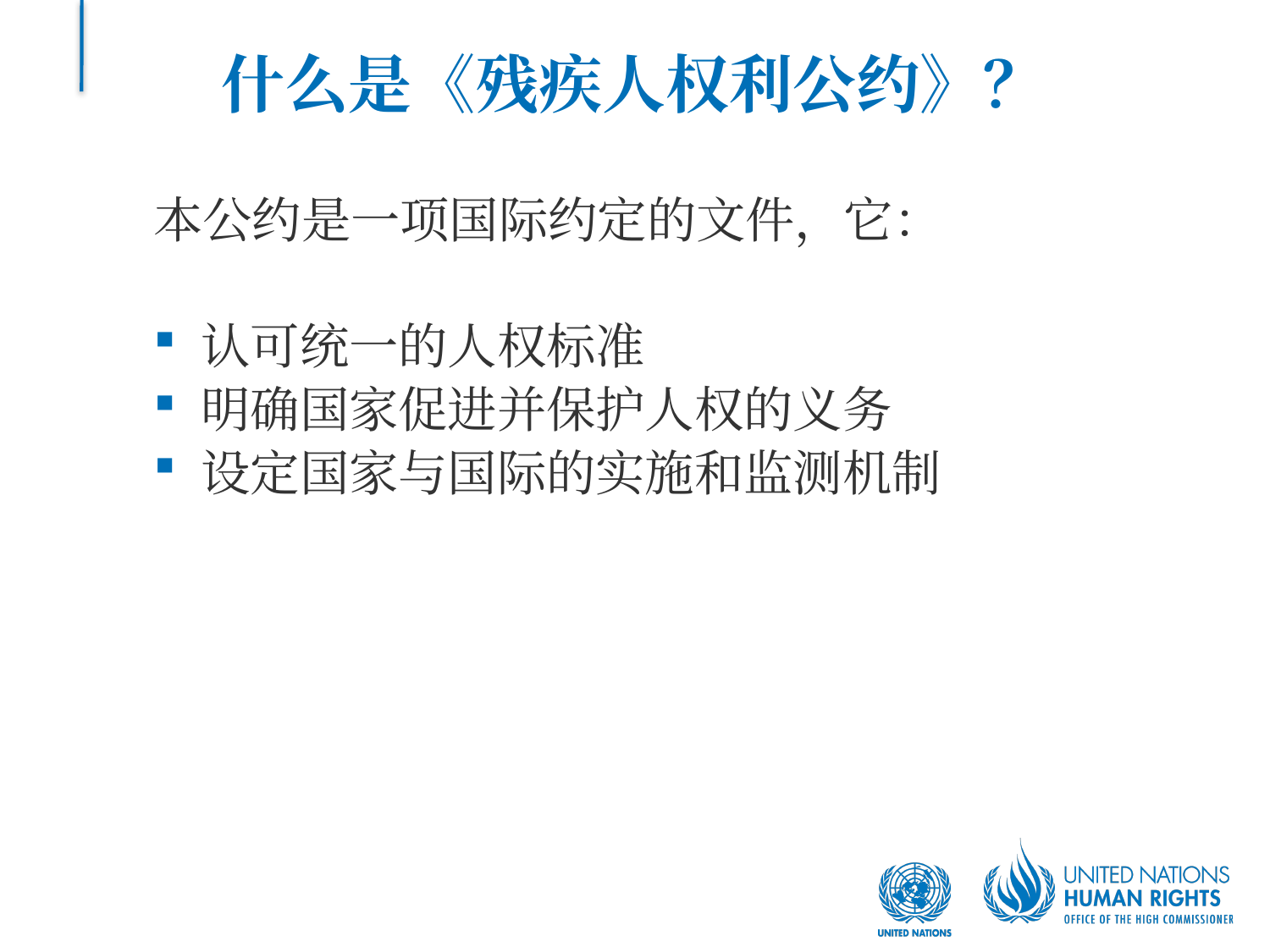

# 什么是《残疾人权利公约》？
本公约是一项国际约定的文件，它：

认可统一的人权标准
明确国家促进并保护人权的义务
设定国家与国际的实施和监测机制